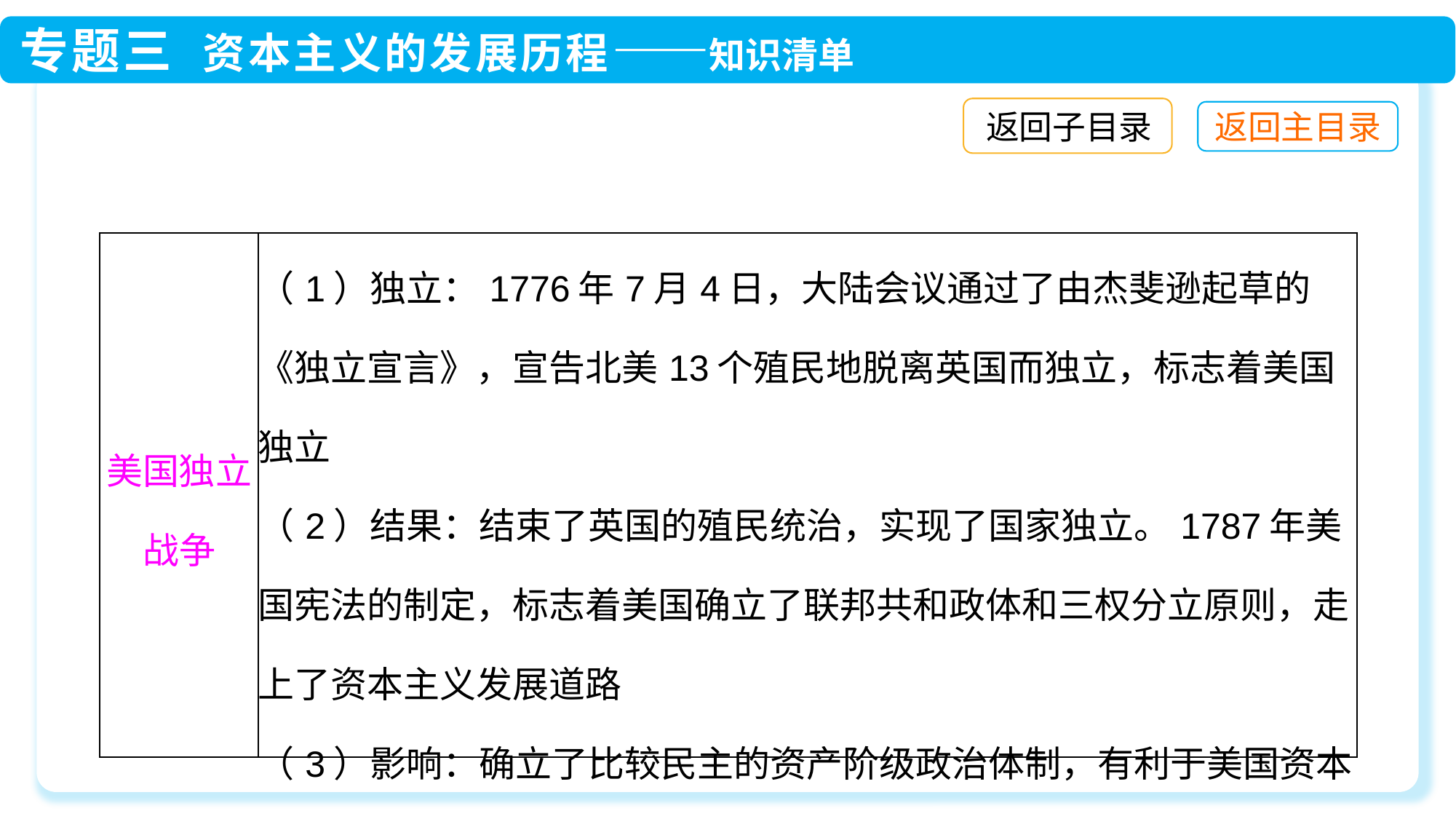

返回子目录
| 美国独立战争 | （1）独立：1776年7月4日，大陆会议通过了由杰斐逊起草的《独立宣言》，宣告北美13个殖民地脱离英国而独立，标志着美国独立 （2）结果：结束了英国的殖民统治，实现了国家独立。1787年美国宪法的制定，标志着美国确立了联邦共和政体和三权分立原则，走上了资本主义发展道路 （3）影响：确立了比较民主的资产阶级政治体制，有利于美国资本主义的发展，对以后欧洲和拉丁美洲的革命也起到了推动作用 |
| --- | --- |